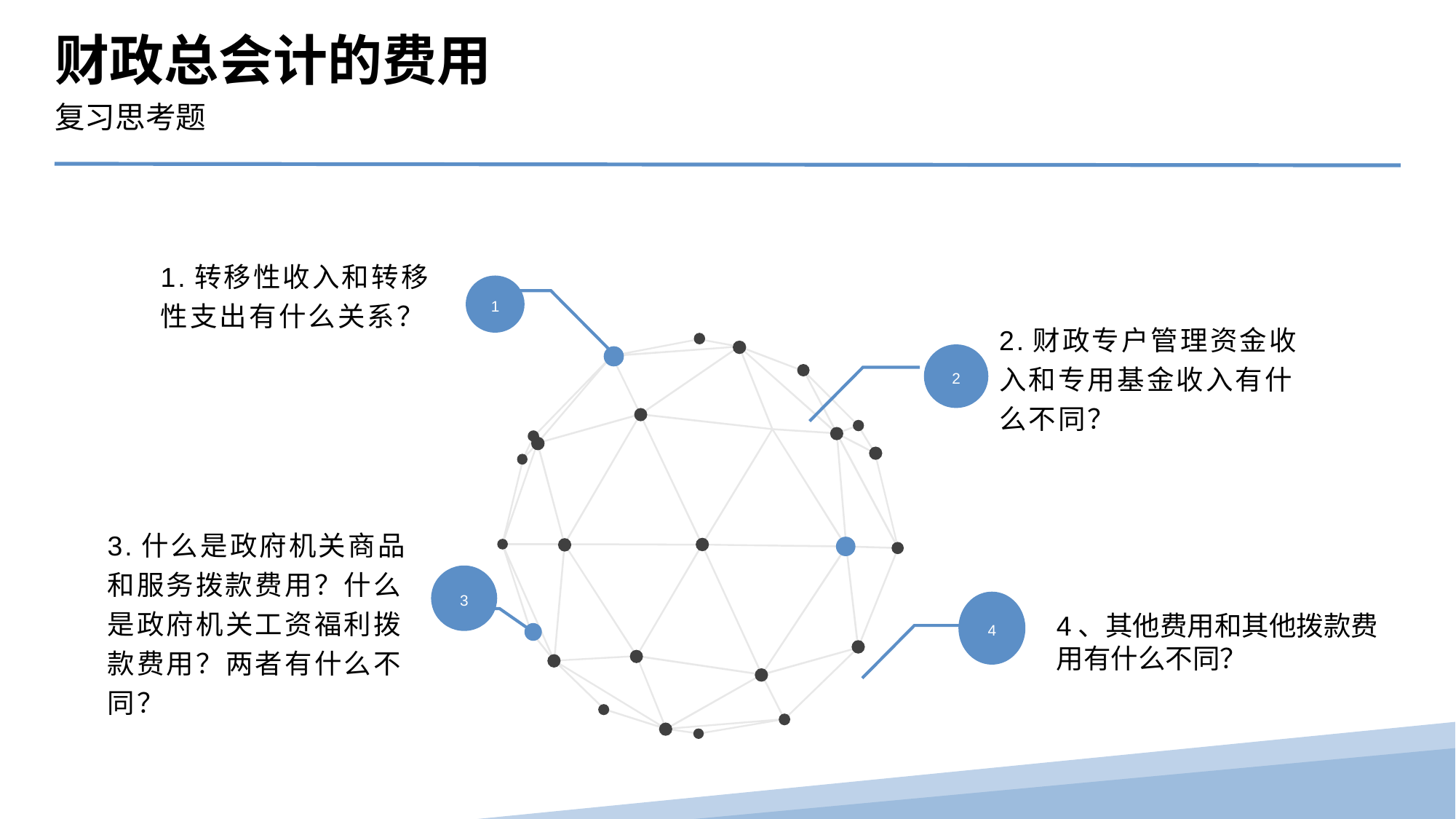

财政总会计的费用
复习思考题
1.转移性收入和转移性支出有什么关系？
1

2.财政专户管理资金收入和专用基金收入有什么不同？

2

3.什么是政府机关商品和服务拨款费用？什么是政府机关工资福利拨款费用？两者有什么不同？

3
4
4、其他费用和其他拨款费用有什么不同？